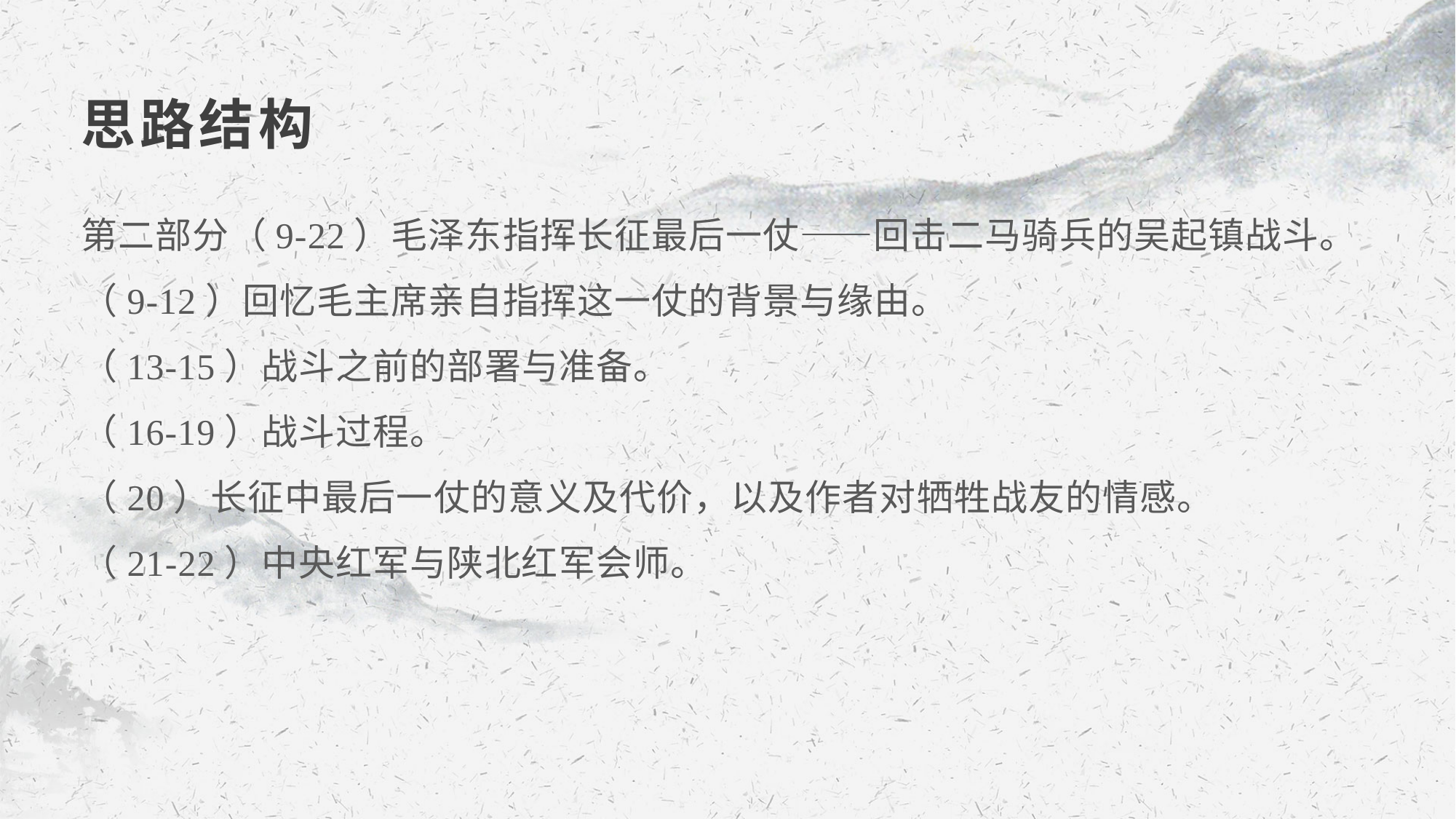

思路结构
第二部分（9-22）毛泽东指挥长征最后一仗——回击二马骑兵的吴起镇战斗。
（9-12）回忆毛主席亲自指挥这一仗的背景与缘由。
（13-15）战斗之前的部署与准备。
（16-19）战斗过程。
（20）长征中最后一仗的意义及代价，以及作者对牺牲战友的情感。
（21-22）中央红军与陕北红军会师。